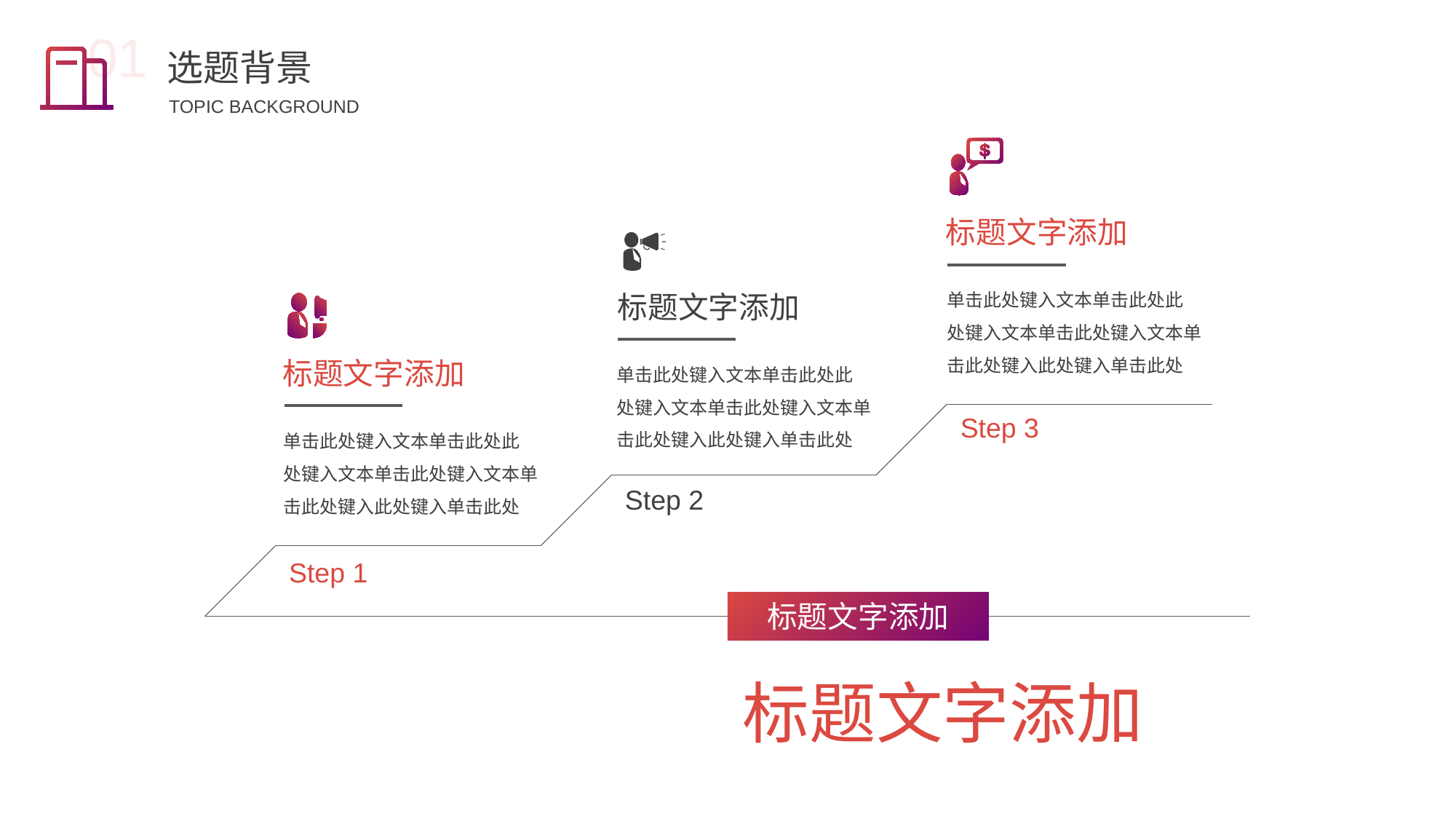

01
选题背景

TOPIC BACKGROUND

标题文字添加

单击此处键入文本单击此处此
处键入文本单击此处键入文本单击此处键入此处键入单击此处
标题文字添加

单击此处键入文本单击此处此
处键入文本单击此处键入文本单击此处键入此处键入单击此处
标题文字添加
Step 3
单击此处键入文本单击此处此
处键入文本单击此处键入文本单击此处键入此处键入单击此处
Step 2
Step 1

标题文字添加
标题文字添加